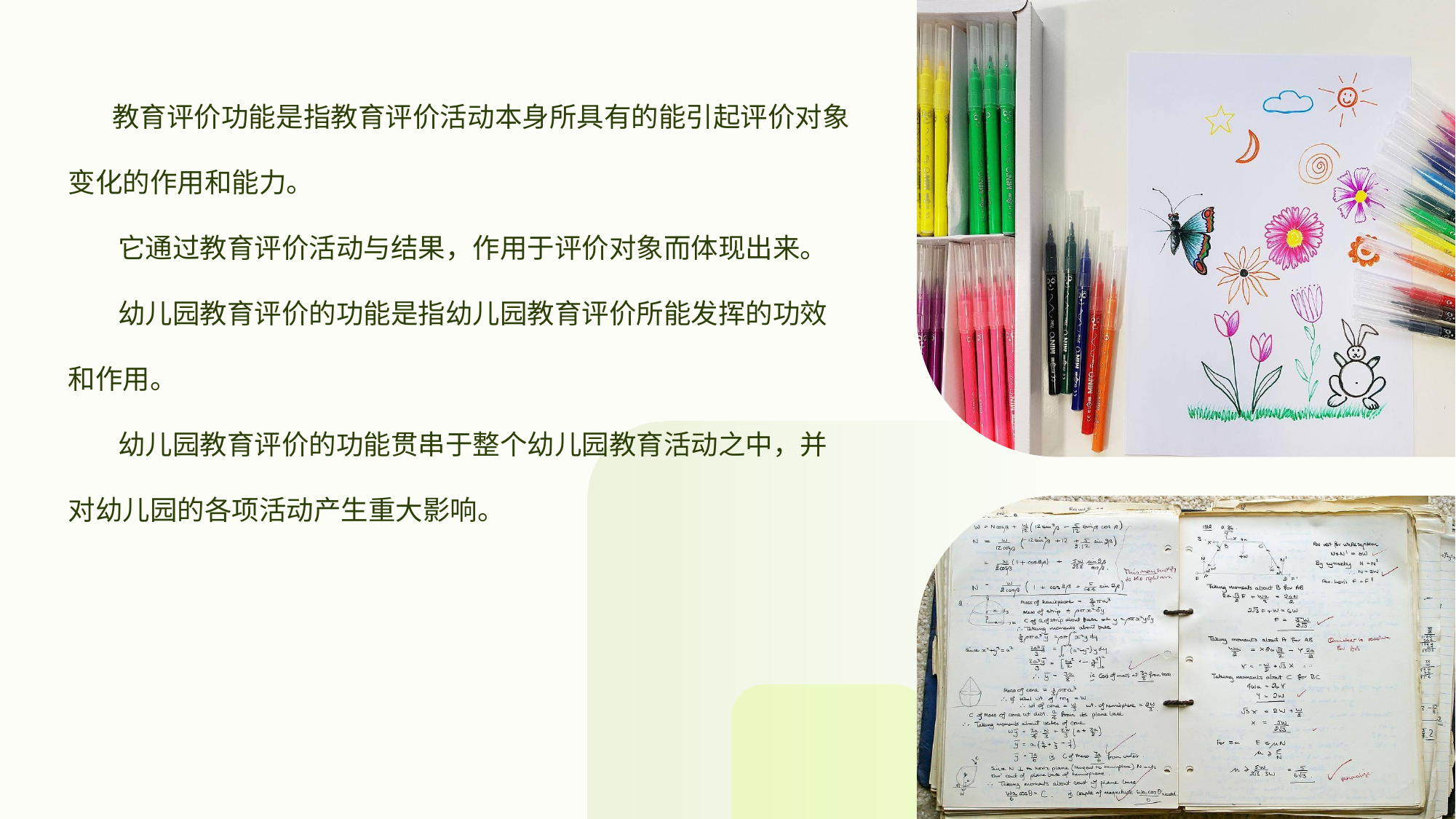

教育评价功能是指教育评价活动本身所具有的能引起评价对象变化的作用和能力。
       它通过教育评价活动与结果，作用于评价对象而体现出来。
       幼儿园教育评价的功能是指幼儿园教育评价所能发挥的功效和作用。
       幼儿园教育评价的功能贯串于整个幼儿园教育活动之中，并对幼儿园的各项活动产生重大影响。